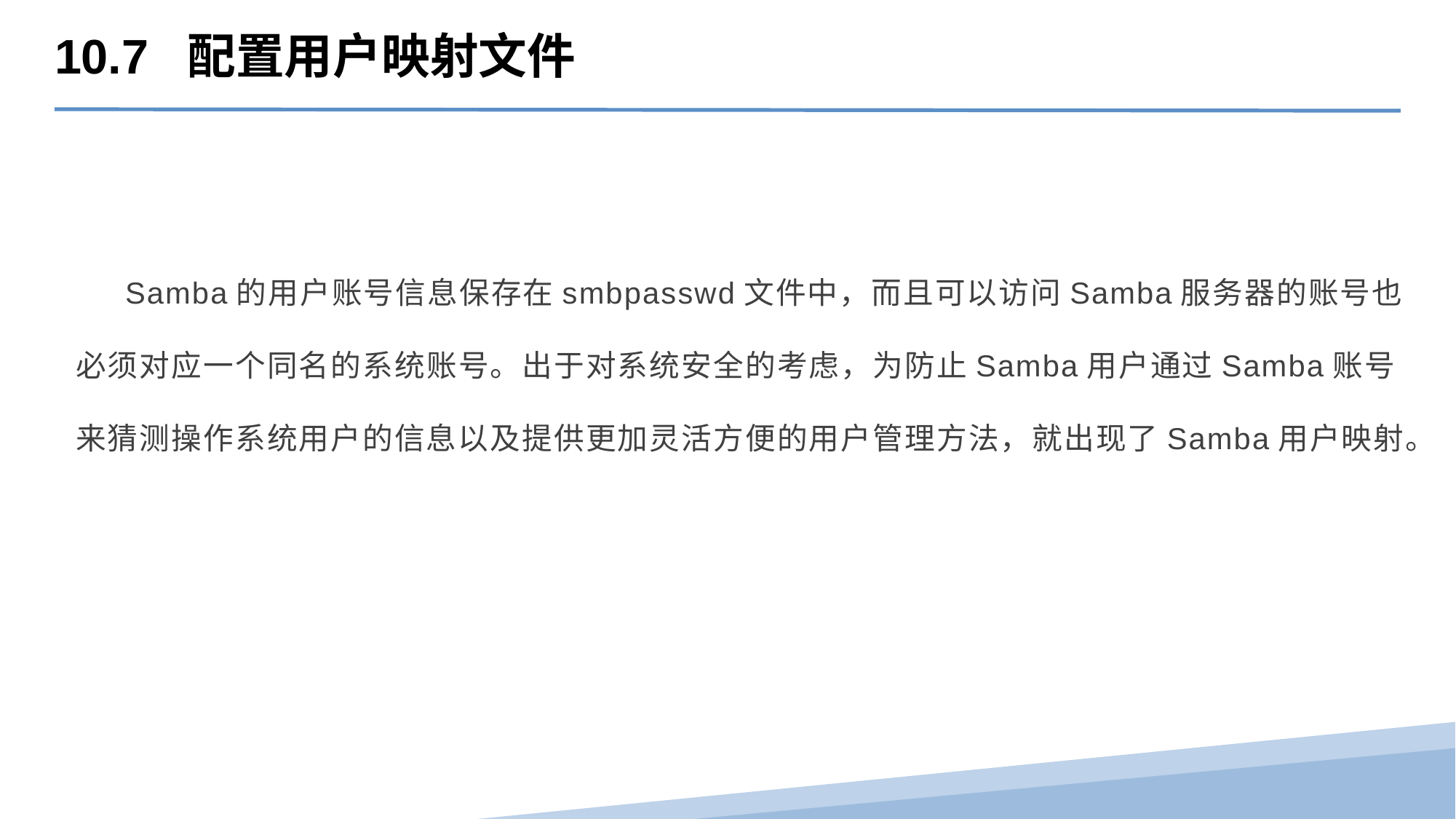

10.7  配置用户映射文件
     Samba的用户账号信息保存在smbpasswd文件中，而且可以访问Samba服务器的账号也必须对应一个同名的系统账号。出于对系统安全的考虑，为防止Samba用户通过Samba账号来猜测操作系统用户的信息以及提供更加灵活方便的用户管理方法，就出现了Samba用户映射。